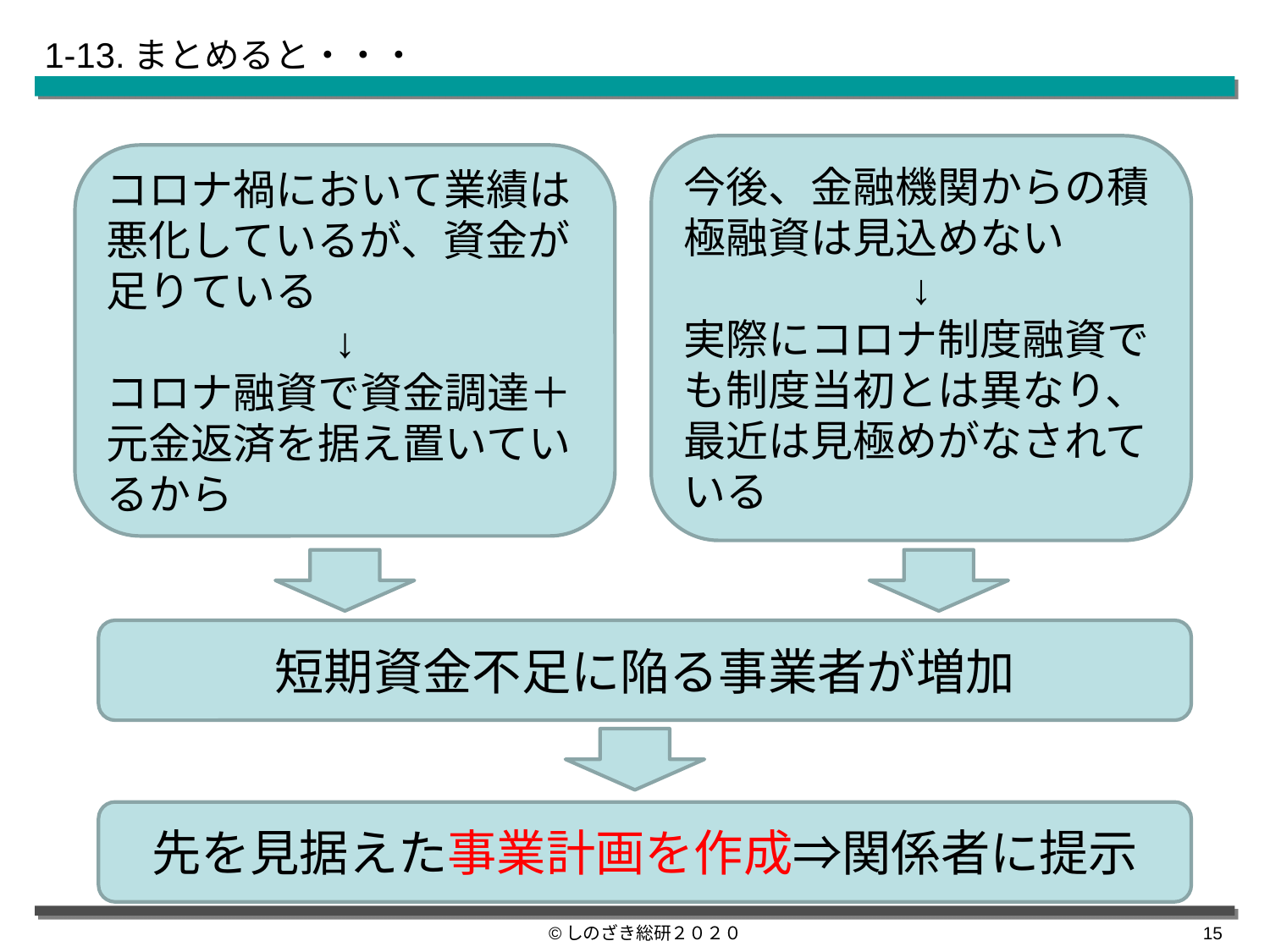

# 1-13.まとめると・・・
今後、金融機関からの積極融資は見込めない
↓
実際にコロナ制度融資でも制度当初とは異なり、最近は見極めがなされている
コロナ禍において業績は悪化しているが、資金が足りている
↓
コロナ融資で資金調達＋元金返済を据え置いているから

短期資金不足に陥る事業者が増加

先を見据えた事業計画を作成⇒関係者に提示
©しのざき総研２０２０
15